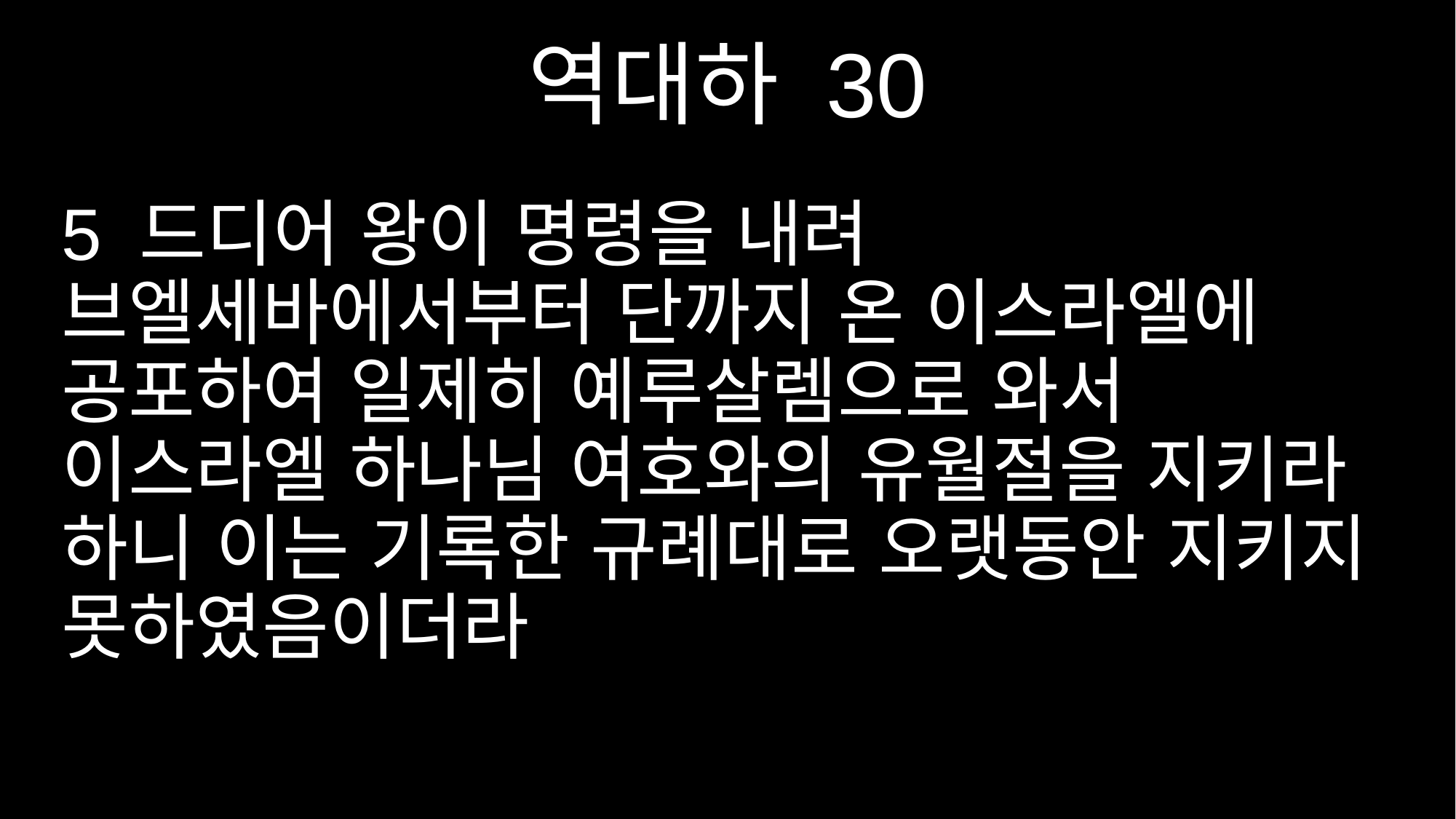

역대하 30
5 드디어 왕이 명령을 내려 브엘세바에서부터 단까지 온 이스라엘에 공포하여 일제히 예루살렘으로 와서 이스라엘 하나님 여호와의 유월절을 지키라 하니 이는 기록한 규례대로 오랫동안 지키지 못하였음이더라